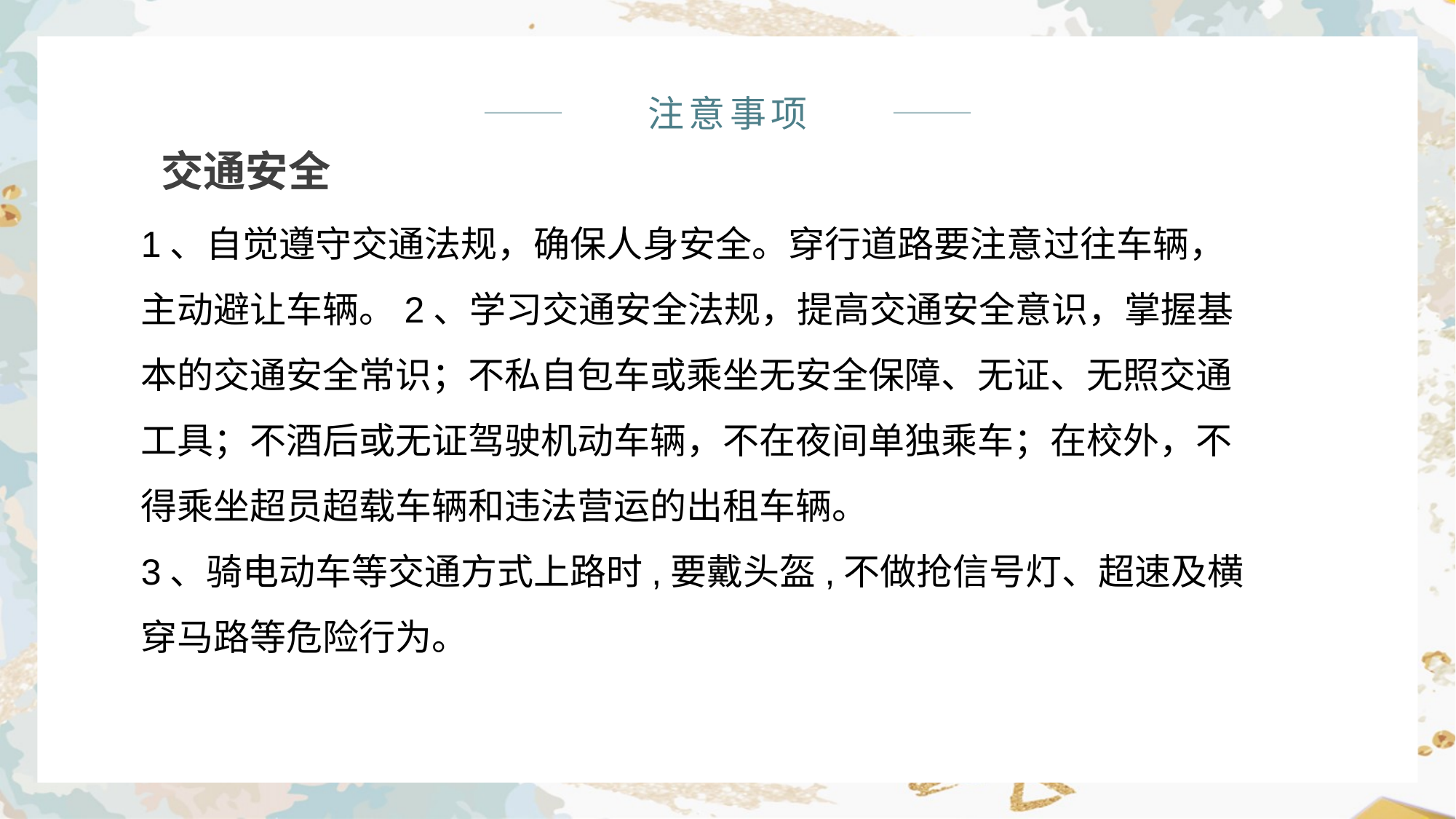

注意事项
交通安全
1、自觉遵守交通法规，确保人身安全。穿行道路要注意过往车辆，主动避让车辆。2、学习交通安全法规，提高交通安全意识，掌握基本的交通安全常识；不私自包车或乘坐无安全保障、无证、无照交通工具；不酒后或无证驾驶机动车辆，不在夜间单独乘车；在校外，不得乘坐超员超载车辆和违法营运的出租车辆。
3、骑电动车等交通方式上路时,要戴头盔,不做抢信号灯、超速及横穿马路等危险行为。